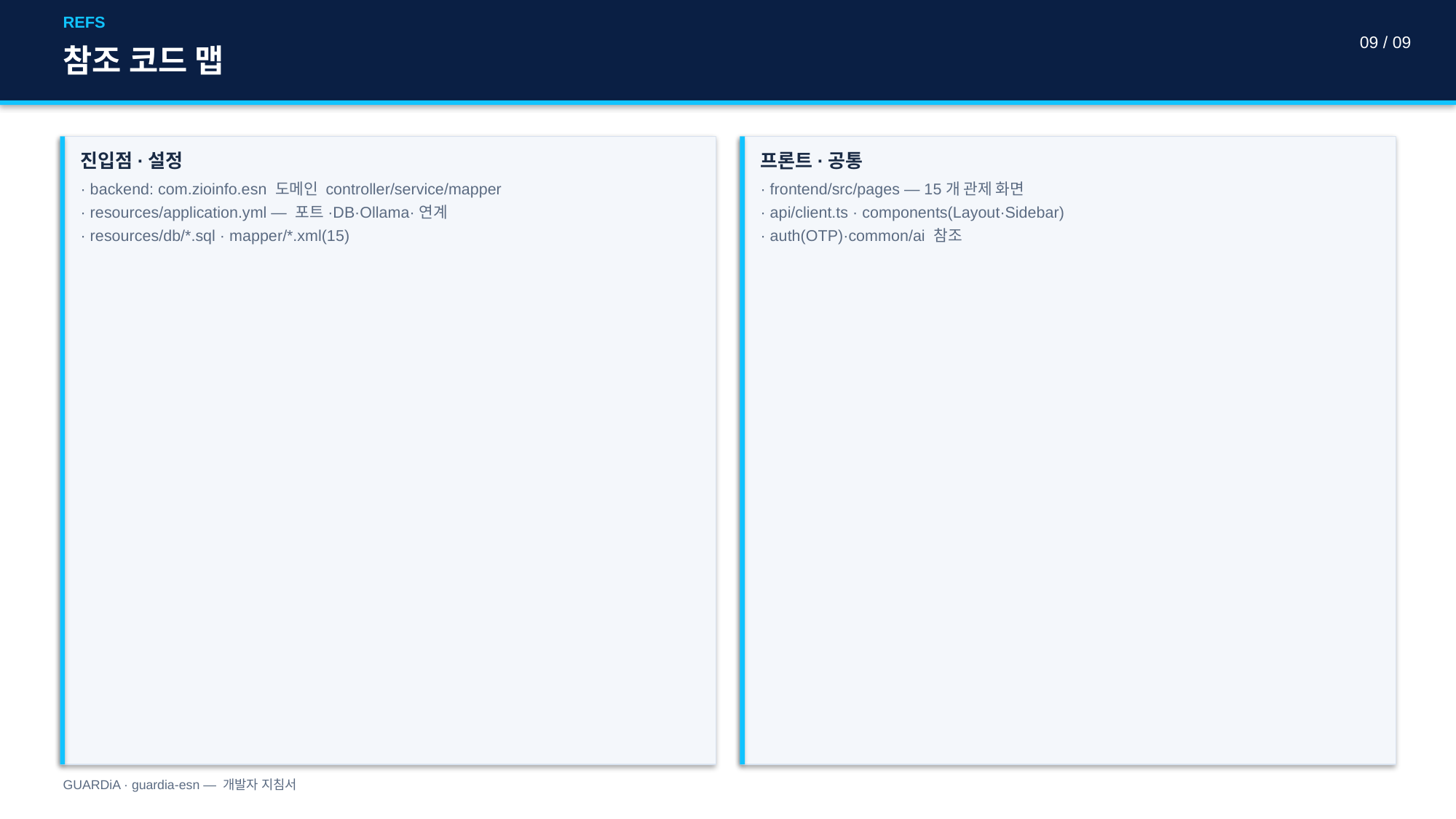

REFS
09 / 09
참조 코드 맵

진입점·설정
· backend: com.zioinfo.esn 도메인 controller/service/mapper
· resources/application.yml — 포트·DB·Ollama·연계
· resources/db/*.sql · mapper/*.xml(15)
프론트·공통
· frontend/src/pages — 15개 관제 화면
· api/client.ts · components(Layout·Sidebar)
· auth(OTP)·common/ai 참조
GUARDiA · guardia-esn — 개발자 지침서